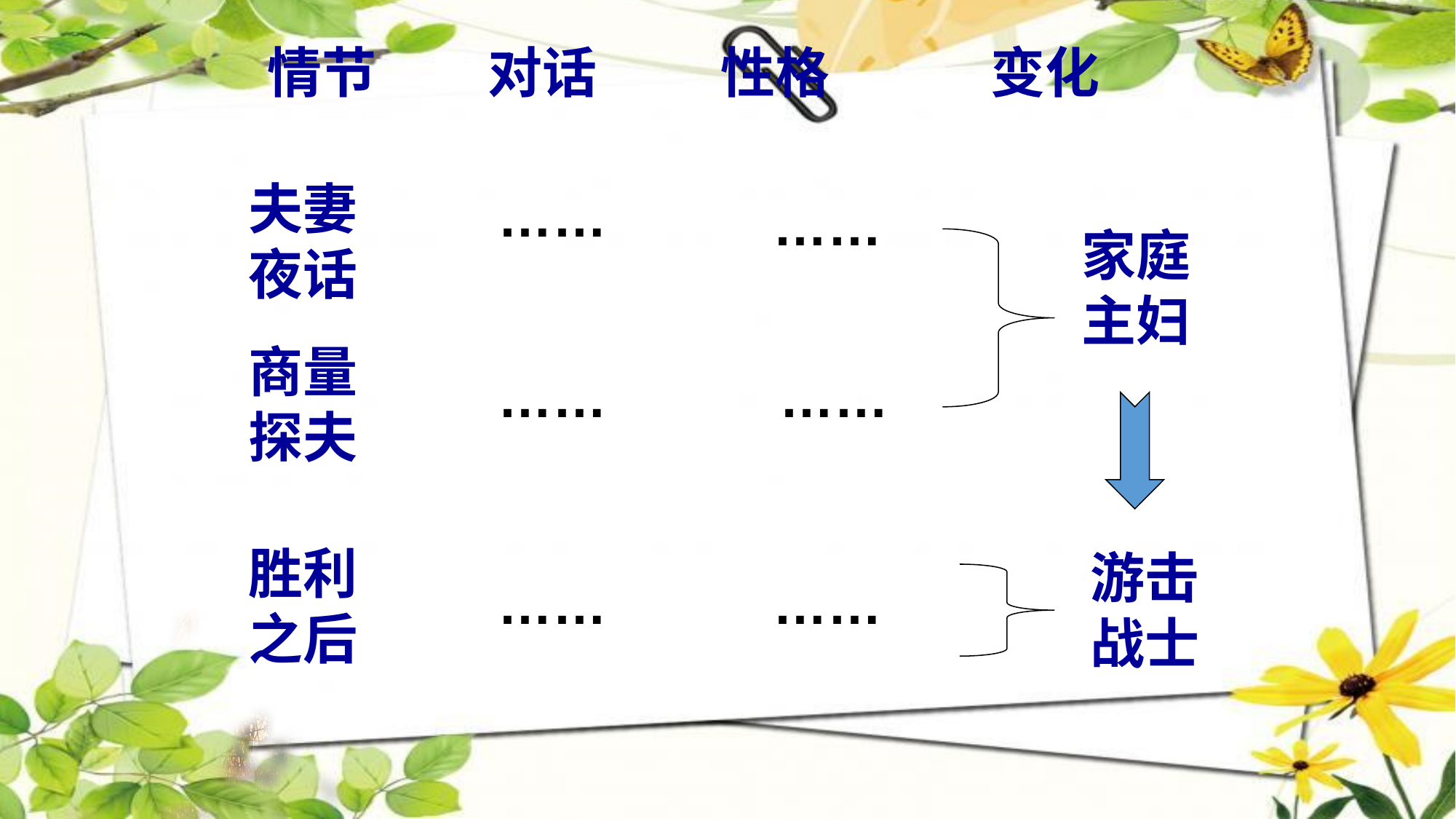

情节         对话          性格             变化
夫妻夜话
……
……
家庭主妇

商量探夫
……
 ……

胜利之后
游击战士
……
……